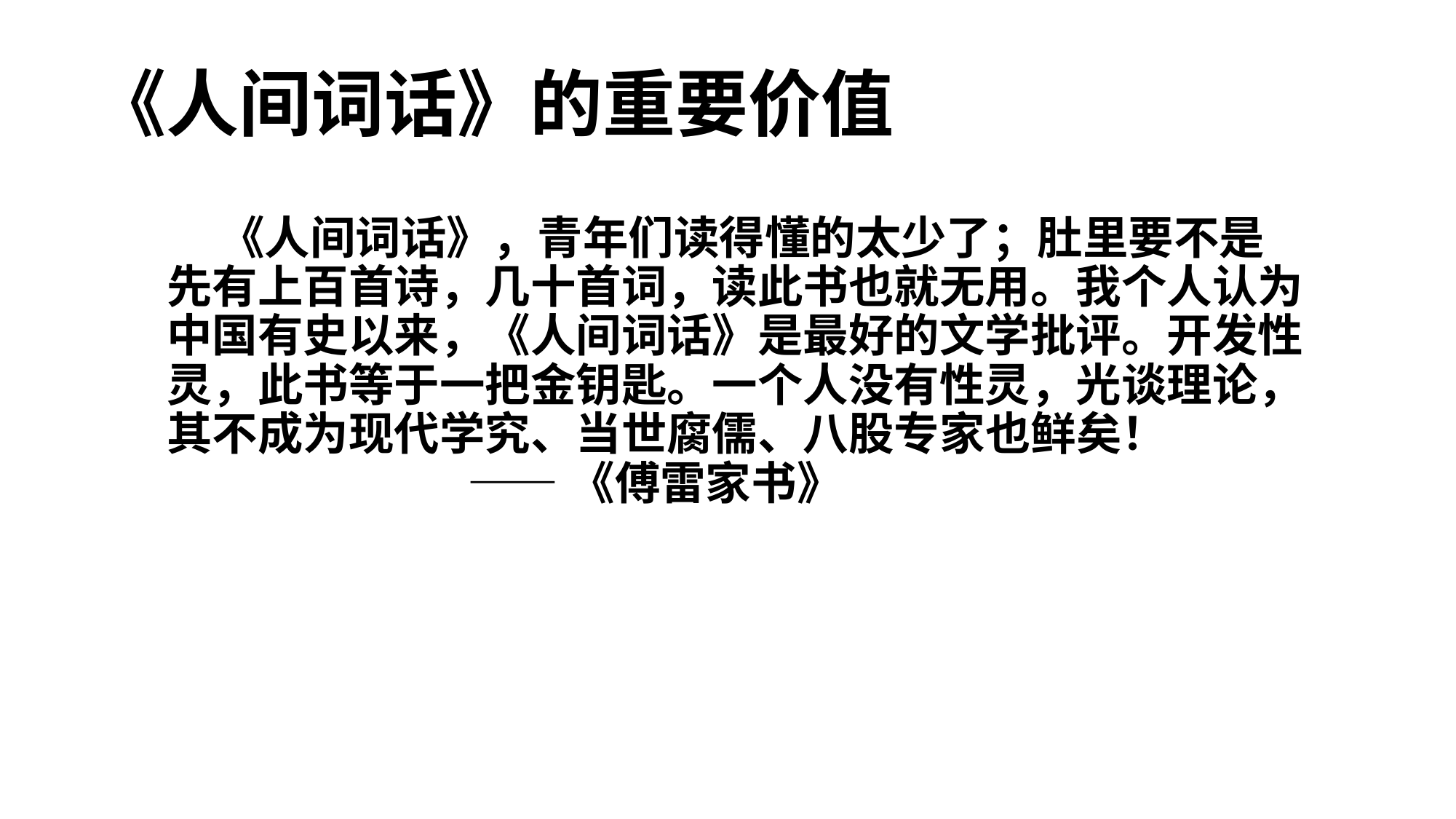

《人间词话》的重要价值
    《人间词话》，青年们读得懂的太少了；肚里要不是先有上百首诗，几十首词，读此书也就无用。我个人认为中国有史以来，《人间词话》是最好的文学批评。开发性灵，此书等于一把金钥匙。一个人没有性灵，光谈理论，其不成为现代学究、当世腐儒、八股专家也鲜矣！
                             ——《傅雷家书》